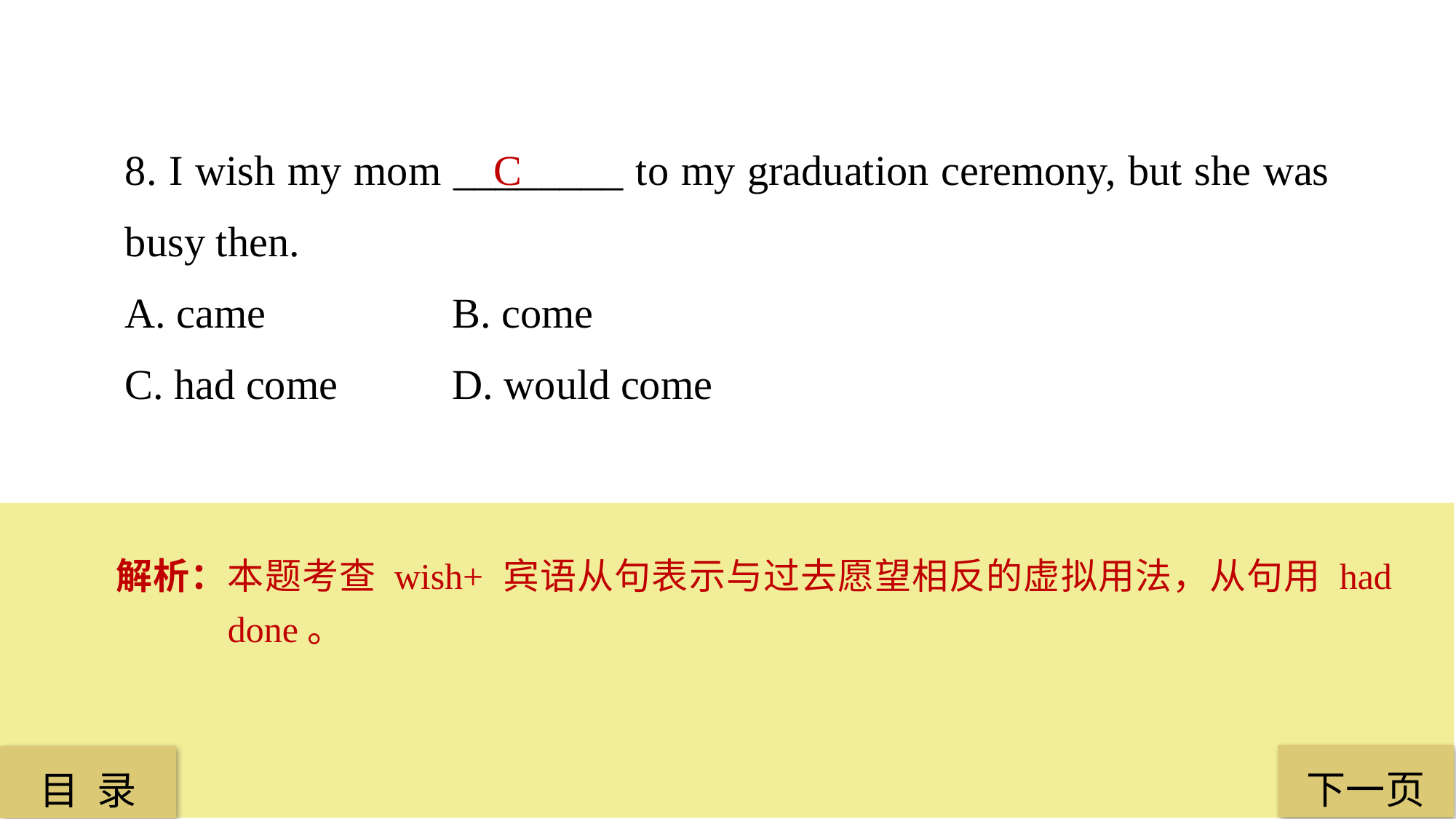

8. I wish my mom ________ to my graduation ceremony, but she was busy then.
A. came 		B. come
C. had come 	D. would come
C
解析：本题考查 wish+ 宾语从句表示与过去愿望相反的虚拟用法，从句用 had done。